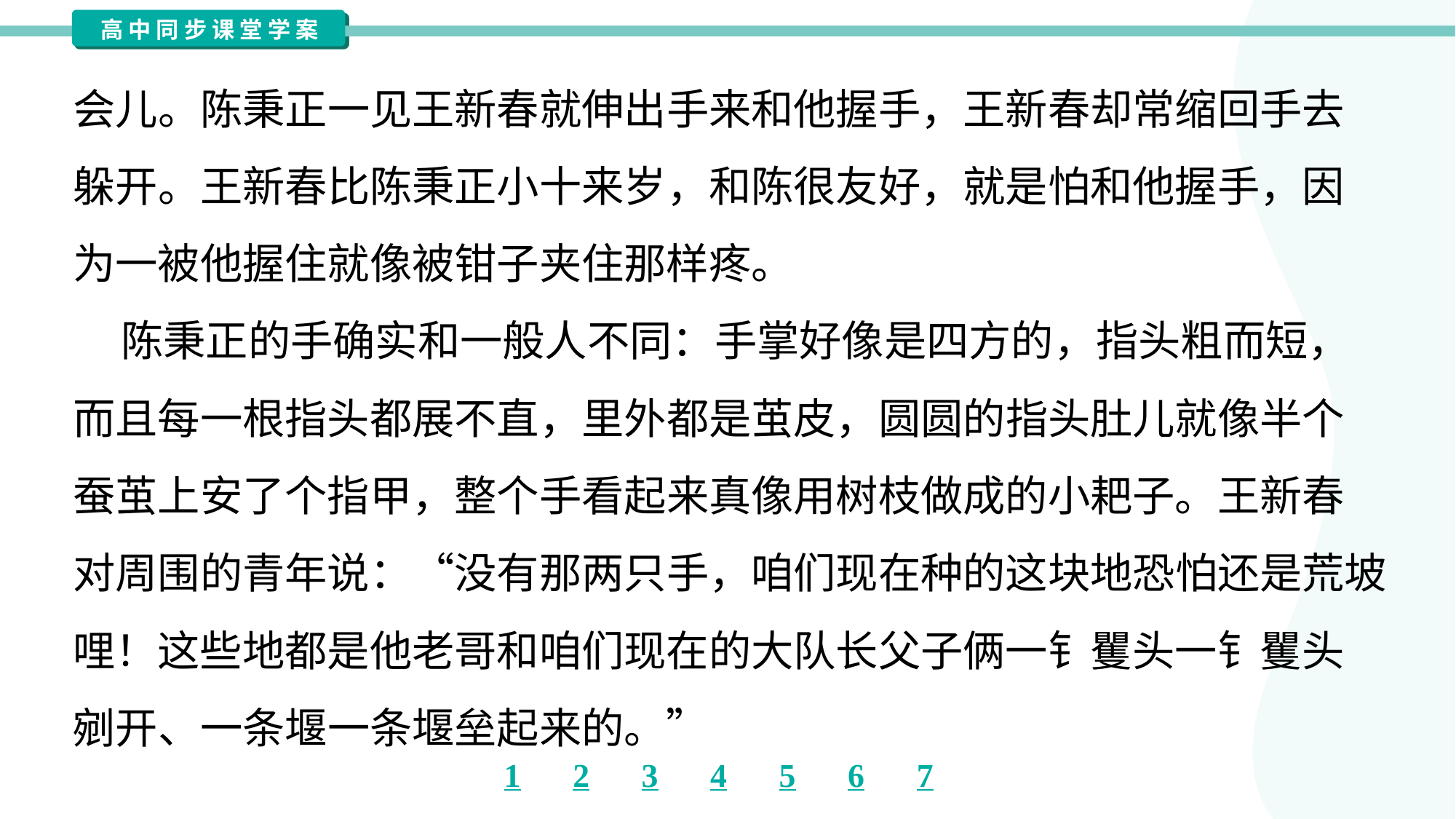

会儿。陈秉正一见王新春就伸出手来和他握手，王新春却常缩回手去
躲开。王新春比陈秉正小十来岁，和陈很友好，就是怕和他握手，因
为一被他握住就像被钳子夹住那样疼。
    陈秉正的手确实和一般人不同：手掌好像是四方的，指头粗而短，
而且每一根指头都展不直，里外都是茧皮，圆圆的指头肚儿就像半个
蚕茧上安了个指甲，整个手看起来真像用树枝做成的小耙子。王新春
对周围的青年说：“没有那两只手，咱们现在种的这块地恐怕还是荒坡
哩！这些地都是他老哥和咱们现在的大队长父子俩一钅矍头一钅矍头
剜开、一条堰一条堰垒起来的。”